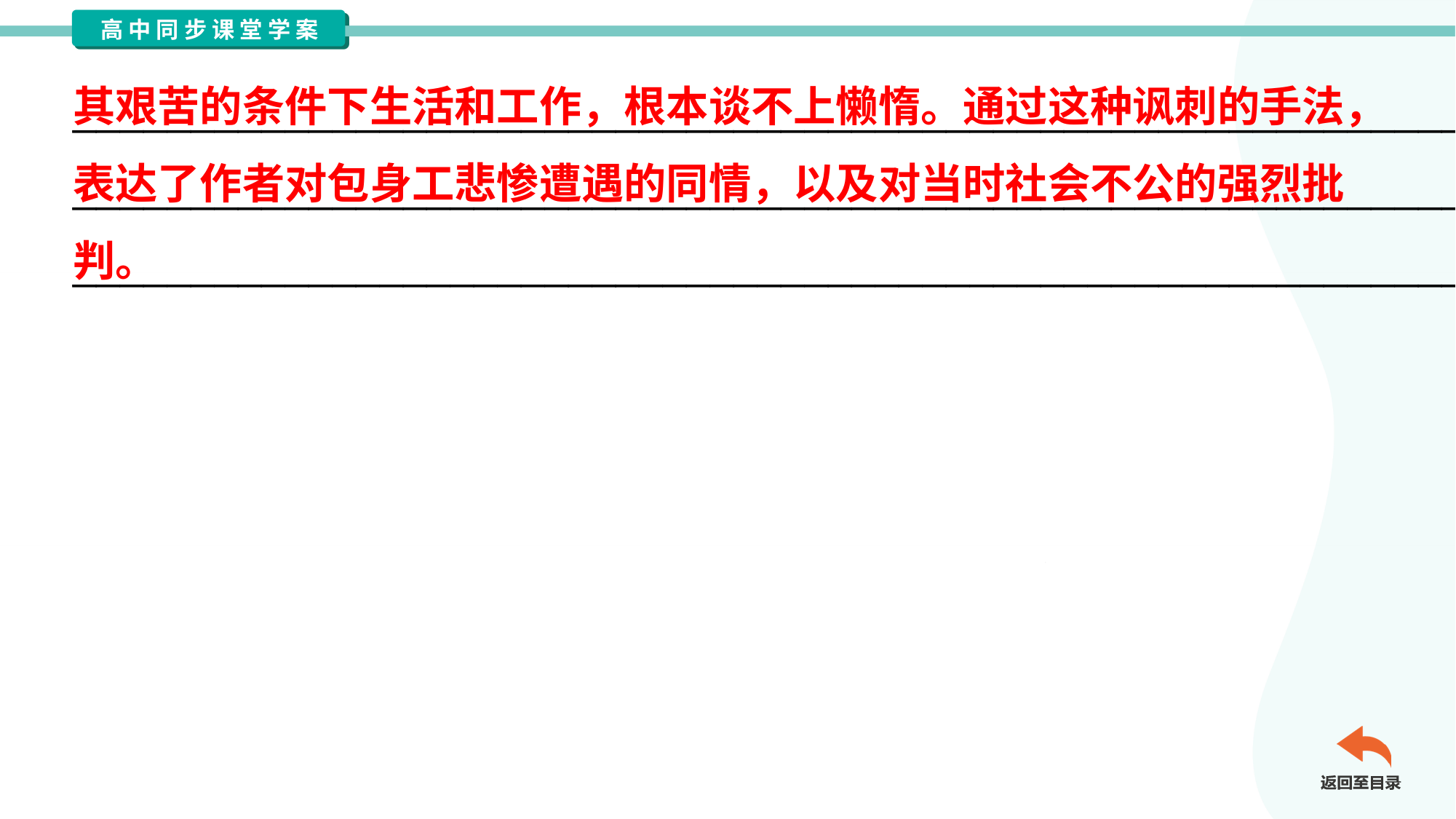

其艰苦的条件下生活和工作，根本谈不上懒惰。通过这种讽刺的手法，
表达了作者对包身工悲惨遭遇的同情，以及对当时社会不公的强烈批
判。
_____________________________________________________________
_____________________________________________________________
_____________________________________________________________